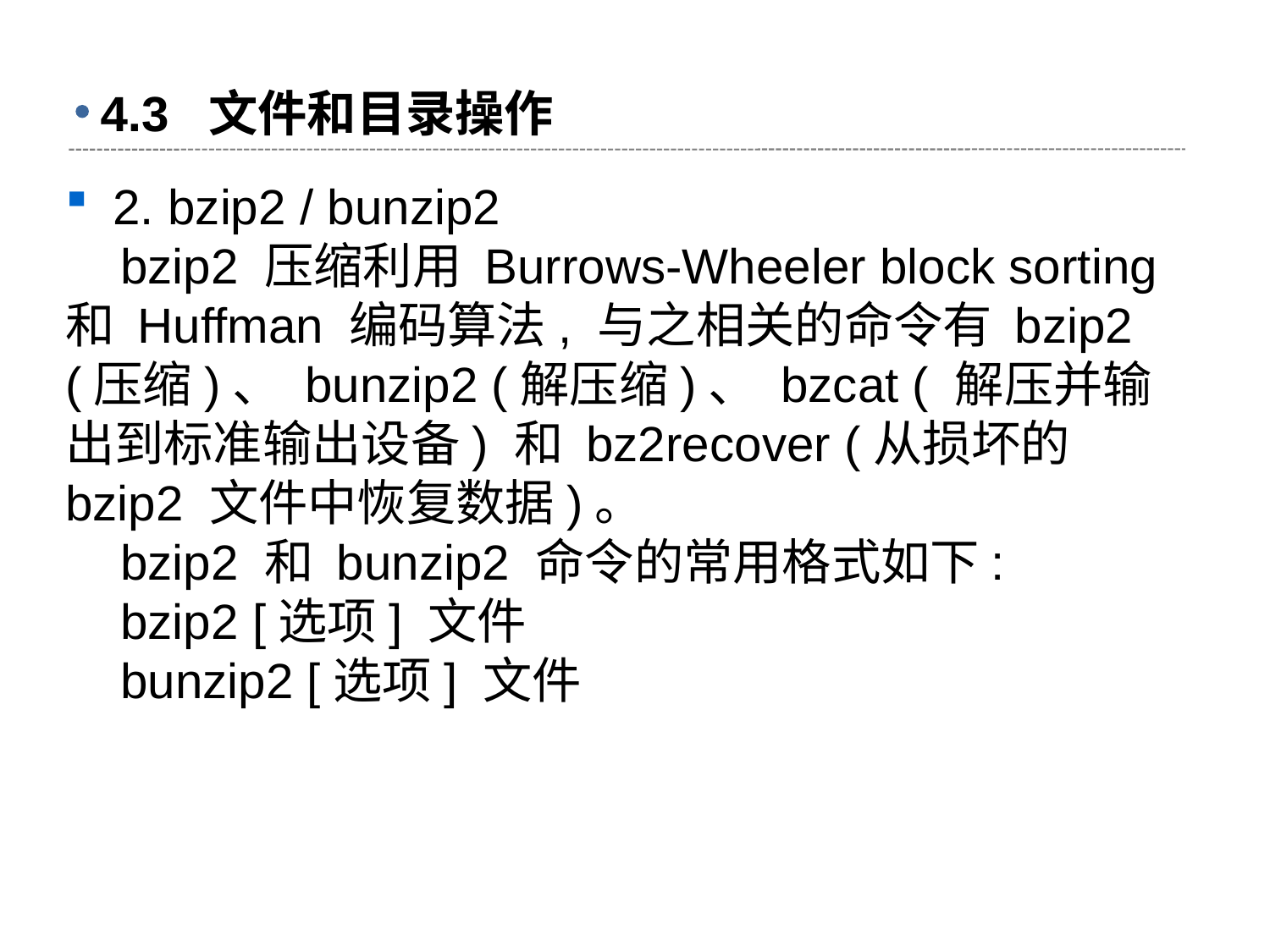

# 4.3  文件和目录操作
2. bzip2 / bunzip2
    bzip2 压缩利用 Burrows-Wheeler block sorting 和 Huffman 编码算法, 与之相关的命令有 bzip2 (压缩)、 bunzip2 (解压缩)、 bzcat ( 解压并输出到标准输出设备) 和 bz2recover (从损坏的 bzip2 文件中恢复数据)。
    bzip2 和 bunzip2 命令的常用格式如下:
    bzip2 [选项] 文件
    bunzip2 [选项] 文件